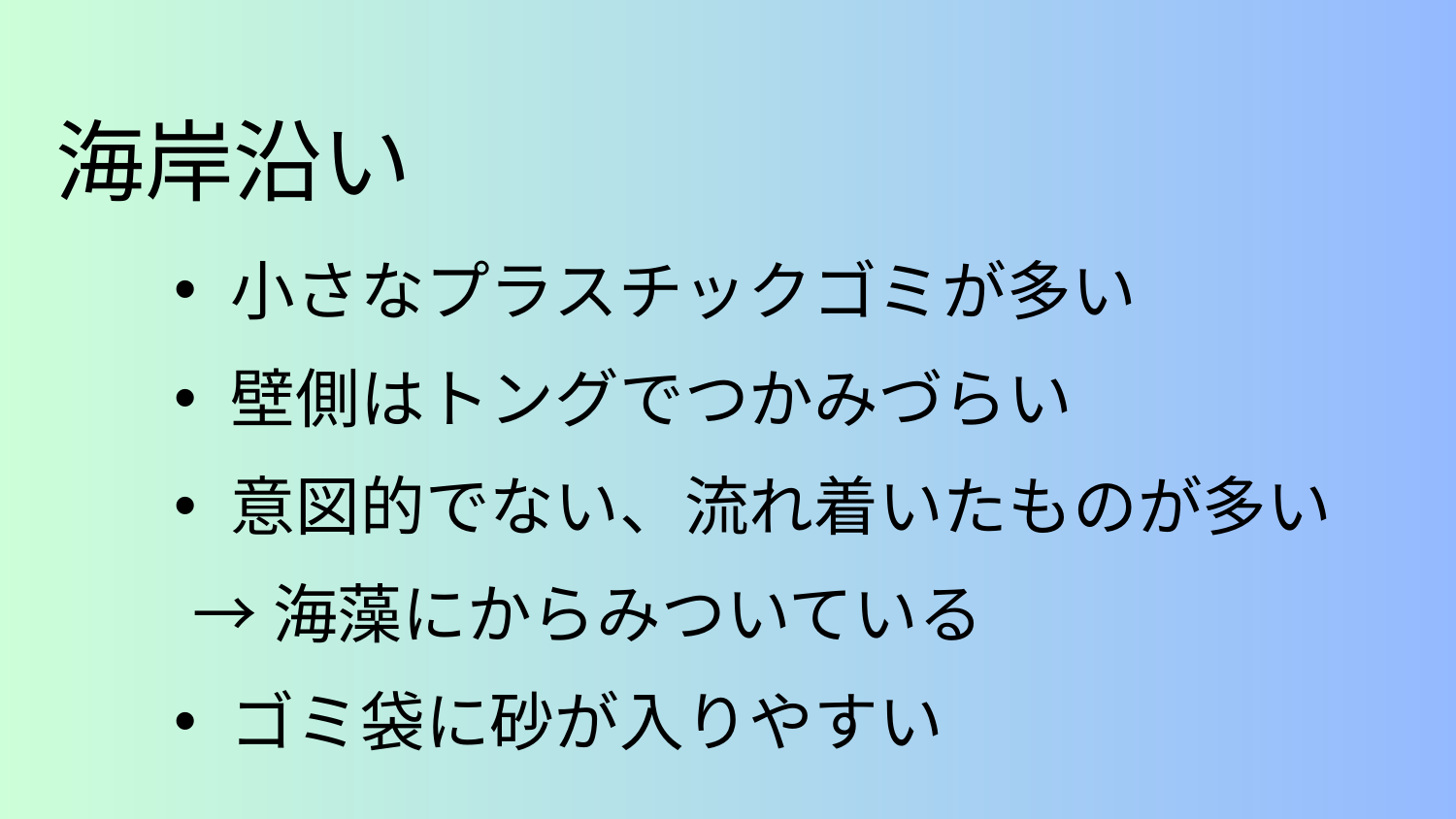

海岸沿い
小さなプラスチックゴミが多い
壁側はトングでつかみづらい
意図的でない、流れ着いたものが多い
→海藻にからみついている
ゴミ袋に砂が入りやすい